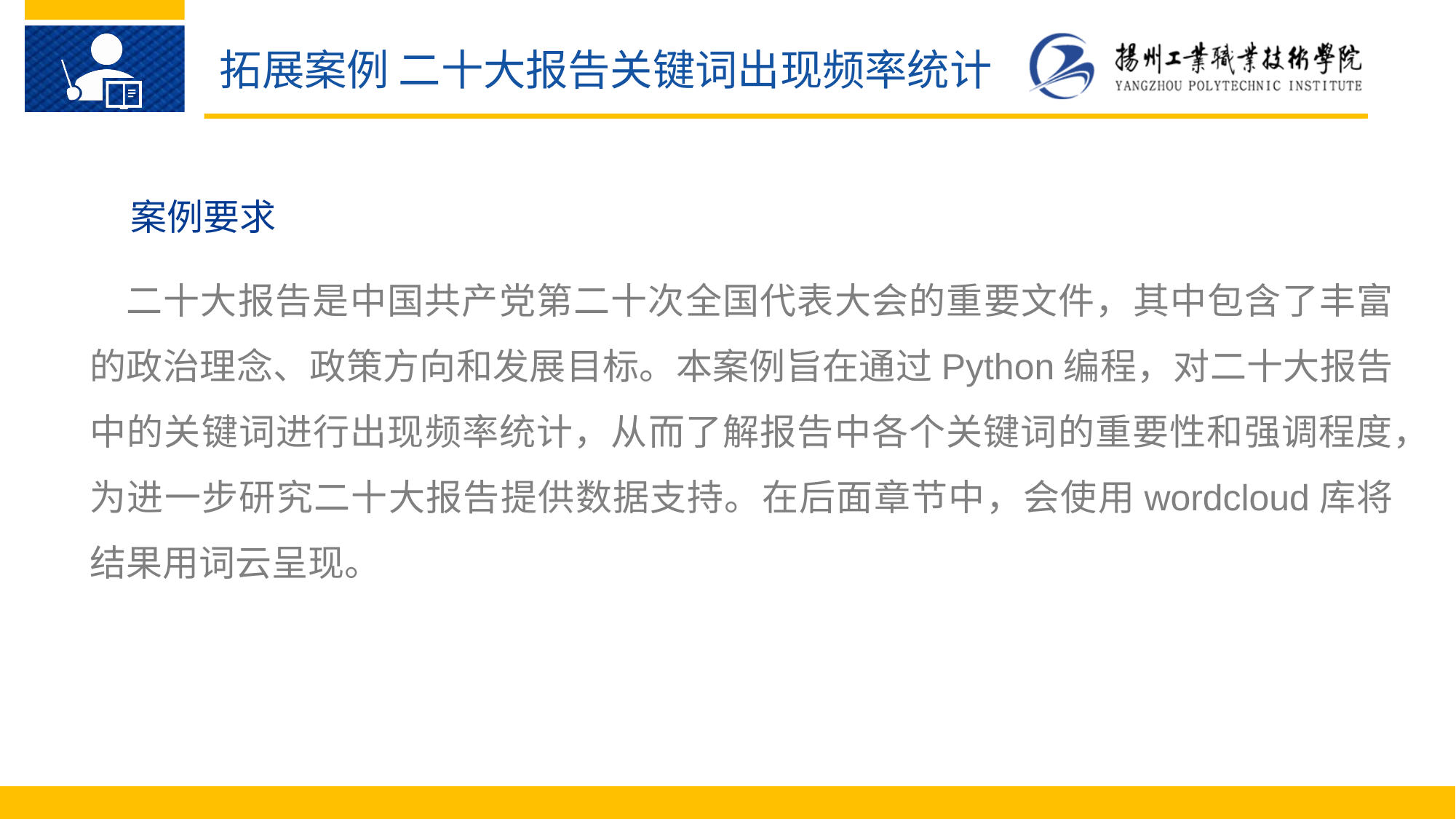

拓展案例 二十大报告关键词出现频率统计
案例要求
二十大报告是中国共产党第二十次全国代表大会的重要文件，其中包含了丰富的政治理念、政策方向和发展目标。本案例旨在通过Python编程，对二十大报告中的关键词进行出现频率统计，从而了解报告中各个关键词的重要性和强调程度，为进一步研究二十大报告提供数据支持。在后面章节中，会使用wordcloud库将结果用词云呈现。